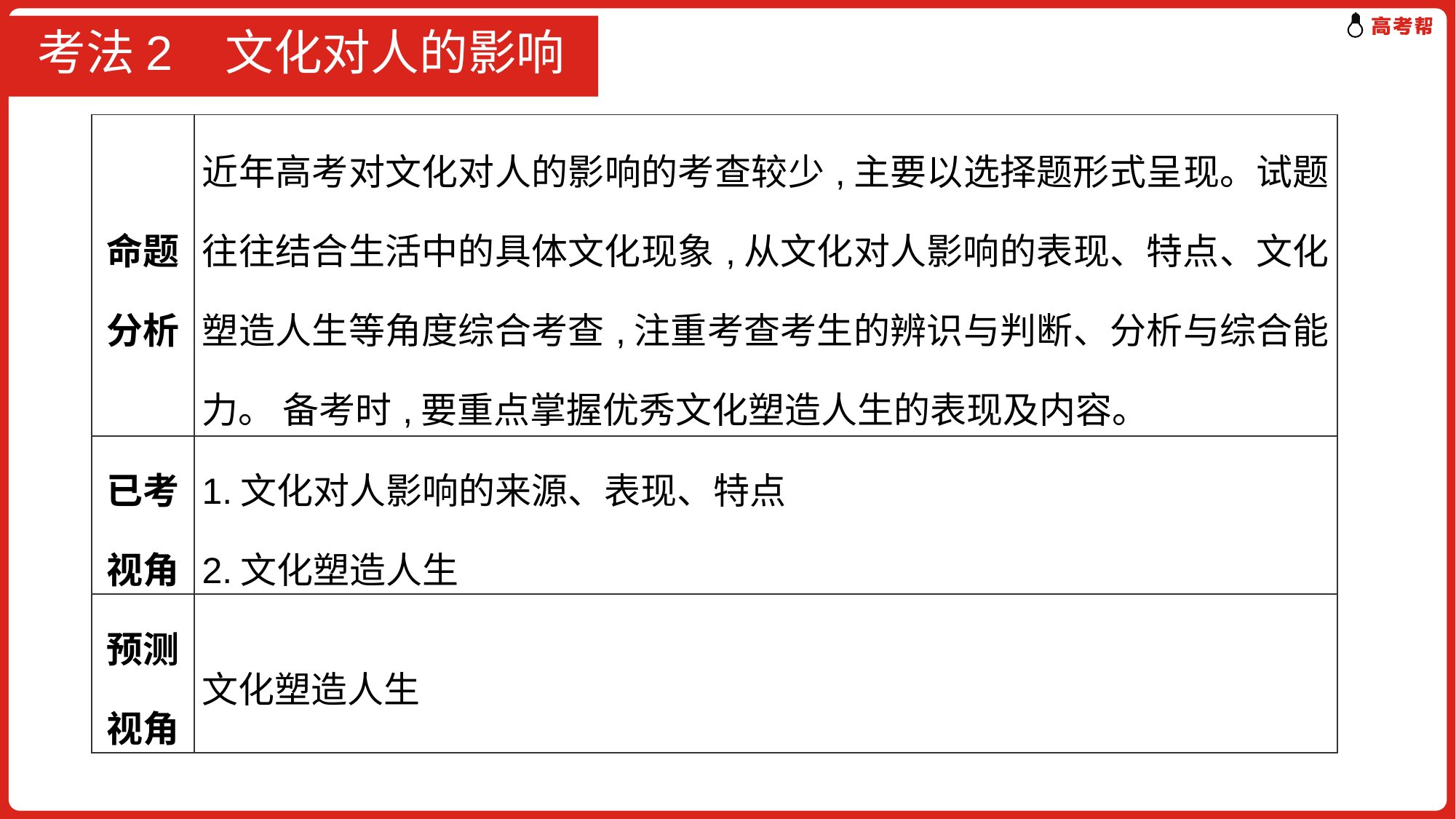

# 考法2   文化对人的影响
| 命题分析 | 近年高考对文化对人的影响的考查较少,主要以选择题形式呈现。试题往往结合生活中的具体文化现象,从文化对人影响的表现、特点、文化塑造人生等角度综合考查,注重考查考生的辨识与判断、分析与综合能力。 备考时,要重点掌握优秀文化塑造人生的表现及内容。 |
| --- | --- |
| 已考视角 | 1.文化对人影响的来源、表现、特点 2.文化塑造人生 |
| 预测视角 | 文化塑造人生 |